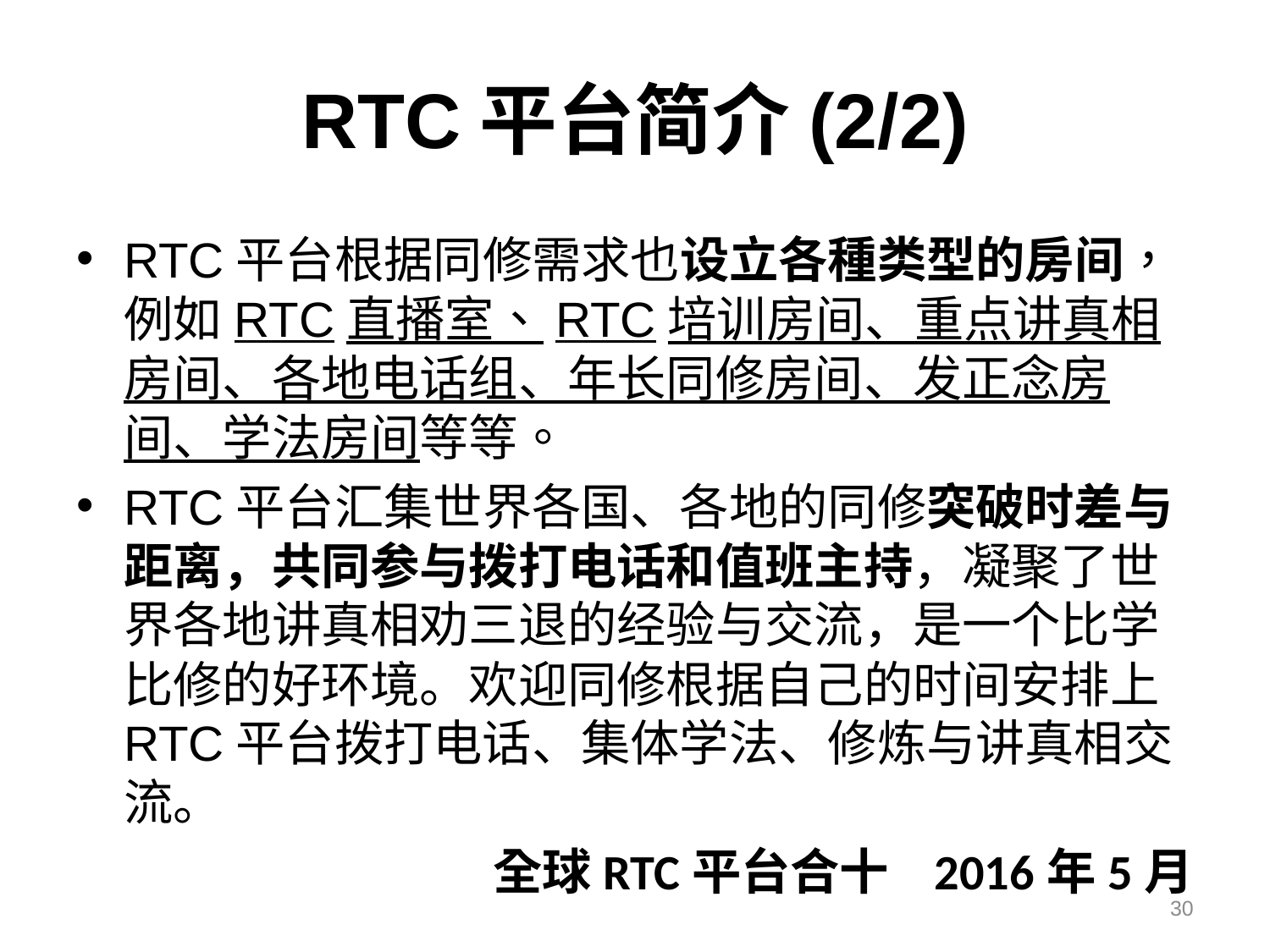

# RTC平台简介(2/2)
RTC平台根据同修需求也设立各種类型的房间，例如RTC直播室、RTC培训房间、重点讲真相房间、各地电话组、年长同修房间、发正念房间、学法房间等等。
RTC平台汇集世界各国、各地的同修突破时差与距离，共同参与拨打电话和值班主持，凝聚了世界各地讲真相劝三退的经验与交流，是一个比学比修的好环境。欢迎同修根据自己的时间安排上RTC平台拨打电话、集体学法、修炼与讲真相交流。
全球RTC平台合十   2016年5月

30